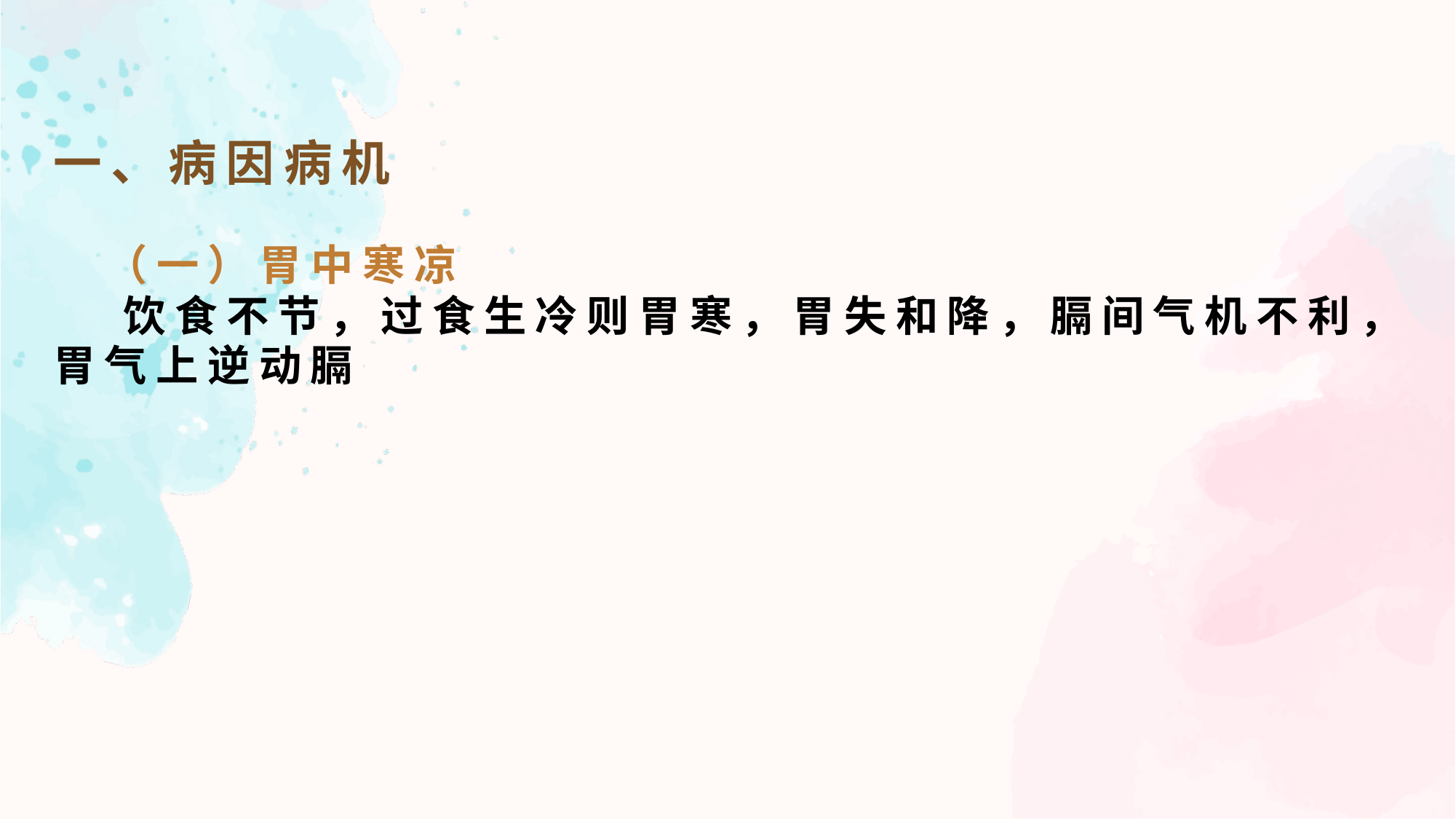

一、病因病机

  （一）胃中寒凉
　 饮食不节，过食生冷则胃寒，胃失和降，膈间气机不利，胃气上逆动膈